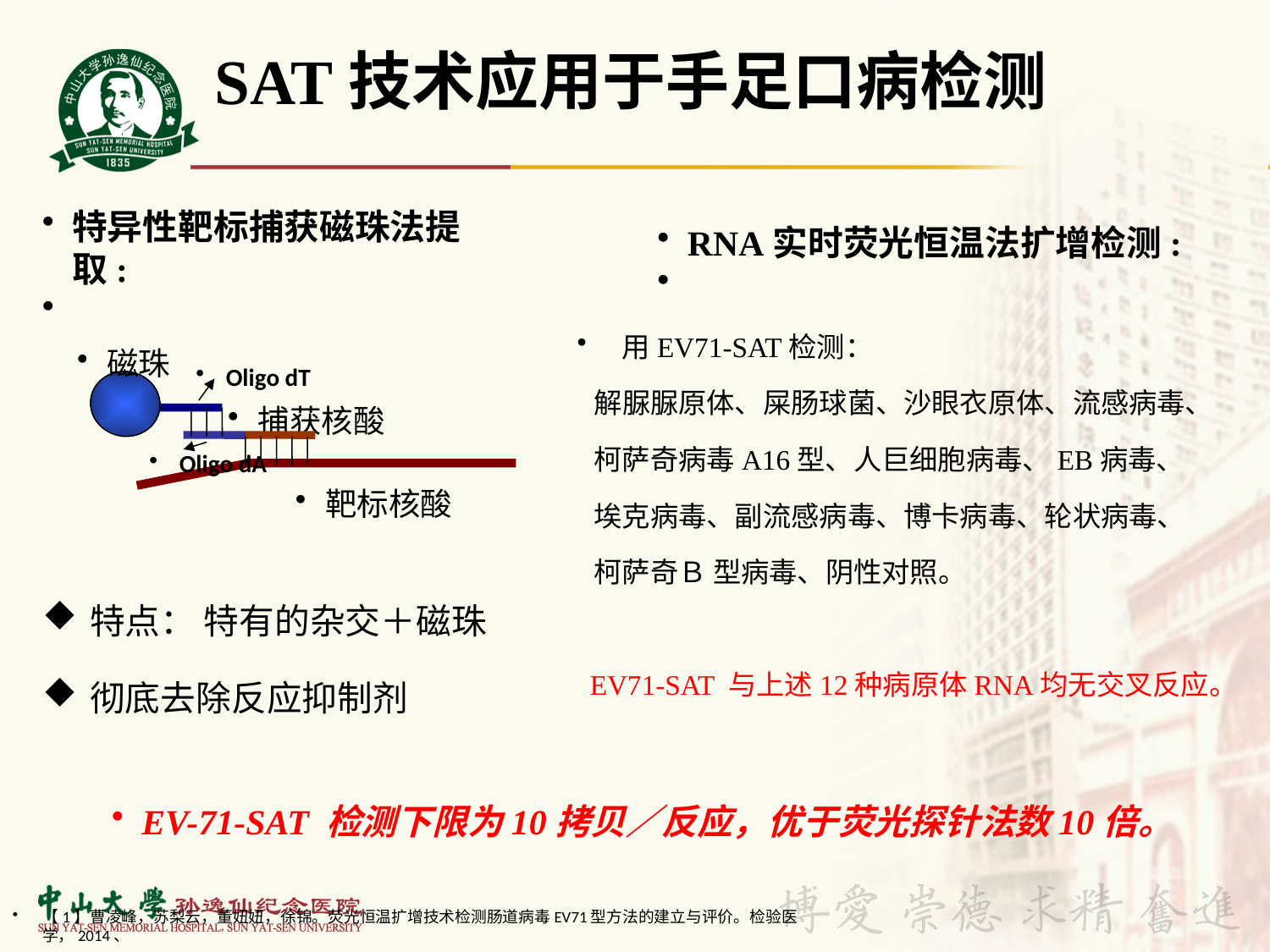

SAT技术应用于手足口病检测
RNA实时荧光恒温法扩增检测:

特异性靶标捕获磁珠法提取:

用EV71-SAT检测：
    解脲脲原体、屎肠球菌、沙眼衣原体、流感病毒、
    柯萨奇病毒A16型、人巨细胞病毒、EB病毒、
    埃克病毒、副流感病毒、博卡病毒、轮状病毒、
    柯萨奇Ｂ 型病毒、阴性对照。

    EV71-SAT 与上述12种病原体RNA均无交叉反应。
磁珠
Oligo dT

捕获核酸

Oligo dA

靶标核酸
特点： 特有的杂交＋磁珠
彻底去除反应抑制剂
EV-71-SAT 检测下限为10拷贝／反应，优于荧光探针法数10倍。
【1】曹凌峰，苏梨云，董妞妞，徐锦。荧光恒温扩增技术检测肠道病毒EV71型方法的建立与评价。检验医学，2014、